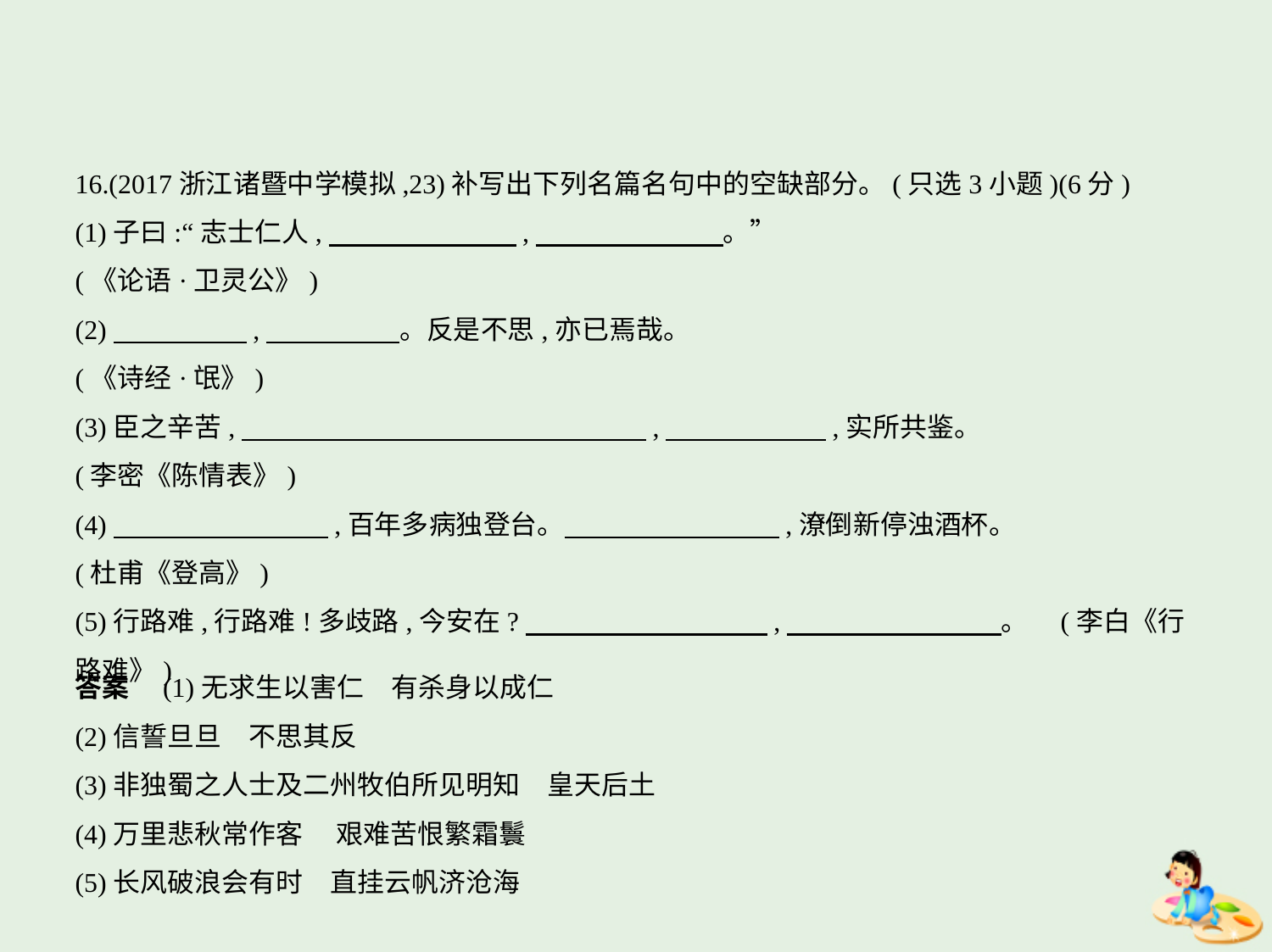

16.(2017浙江诸暨中学模拟,23)补写出下列名篇名句中的空缺部分。(只选3小题)(6分)
(1)子曰:“志士仁人,　　　　　　    ,　　　　　　    。”
(《论语·卫灵公》)
(2)　　　　    ,　　　　    。反是不思,亦已焉哉。
(《诗经·氓》)
(3)臣之辛苦,　　　　　　　　　　　　　　    ,　　　　　    ,实所共鉴。
(李密《陈情表》)
(4)　　　　　　　    ,百年多病独登台。　　　　　　　    ,潦倒新停浊酒杯。
(杜甫《登高》)
(5)行路难,行路难!多歧路,今安在?　　　　　　　　    ,　　　　　　　    。 (李白《行路难》)
答案　(1)无求生以害仁　有杀身以成仁
(2)信誓旦旦　不思其反
(3)非独蜀之人士及二州牧伯所见明知　皇天后土
(4)万里悲秋常作客　 艰难苦恨繁霜鬟
(5)长风破浪会有时　直挂云帆济沧海